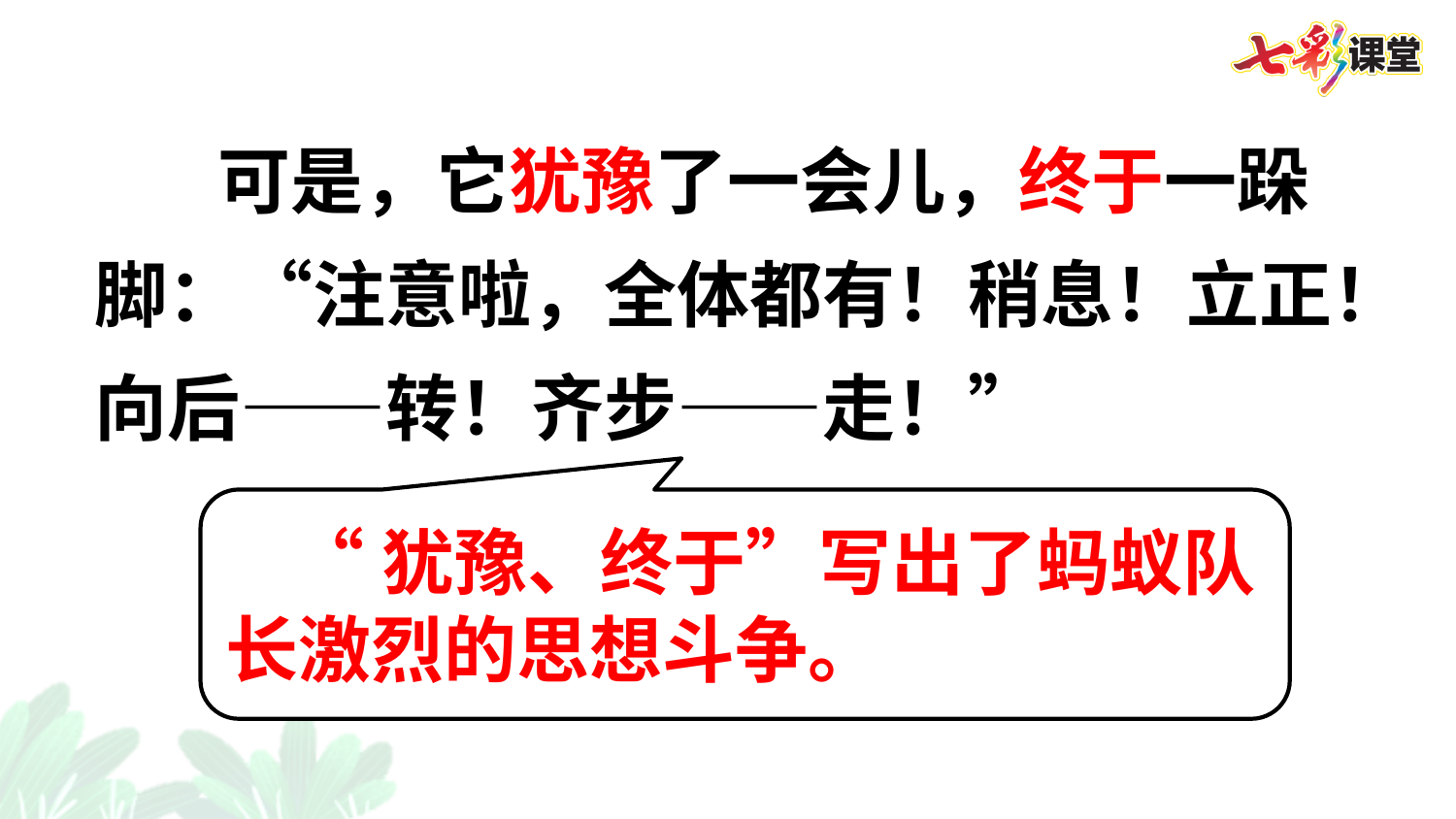

可是，它犹豫了一会儿，终于一跺脚：“注意啦，全体都有！稍息！立正！向后——转！齐步——走！”
    “犹豫、终于”写出了蚂蚁队长激烈的思想斗争。